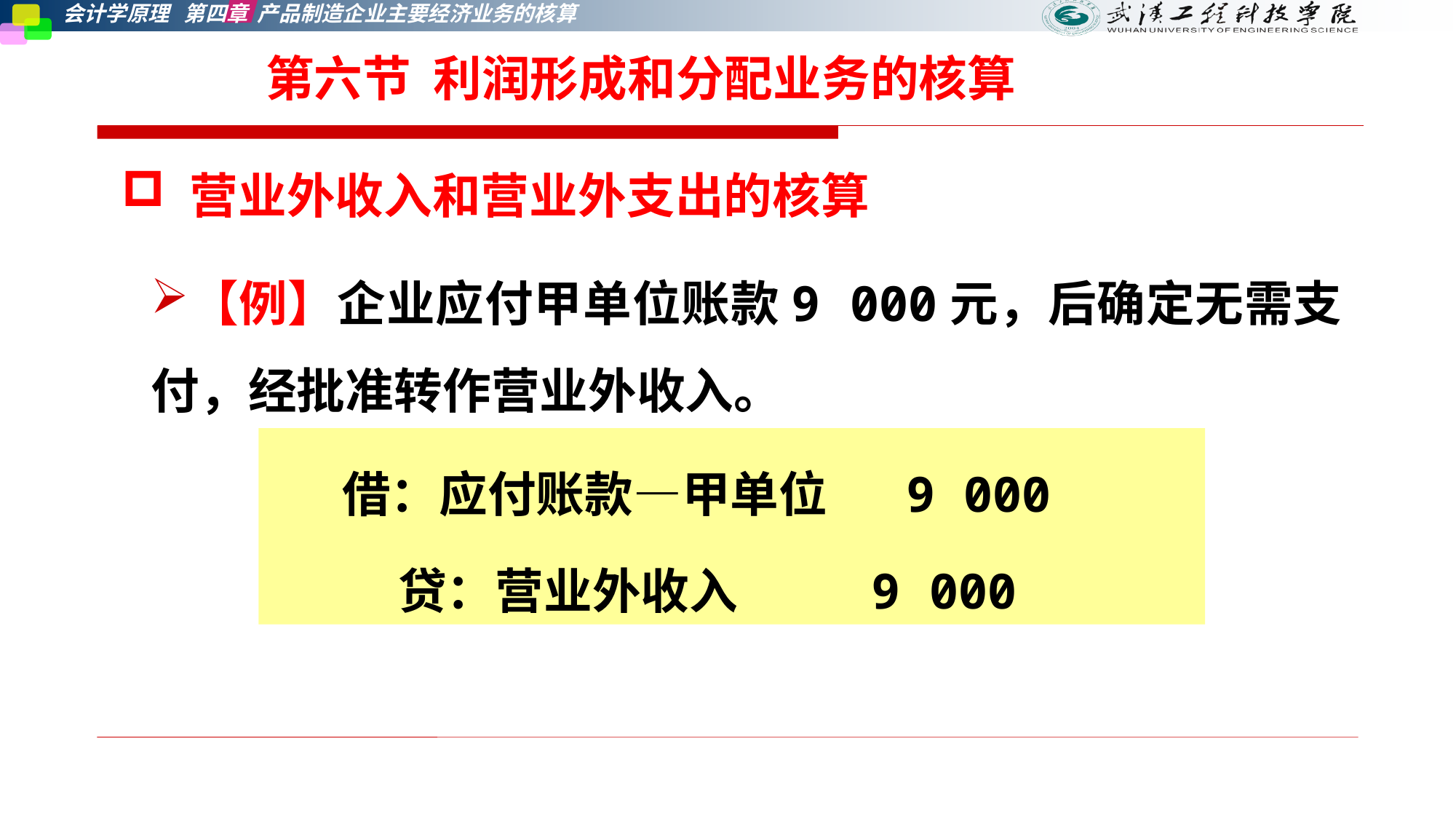

# 第六节  利润形成和分配业务的核算
 营业外收入和营业外支出的核算
【例】企业应付甲单位账款9 000元，后确定无需支付，经批准转作营业外收入。
借：应付账款—甲单位      9 000
    贷：营业外收入           9 000